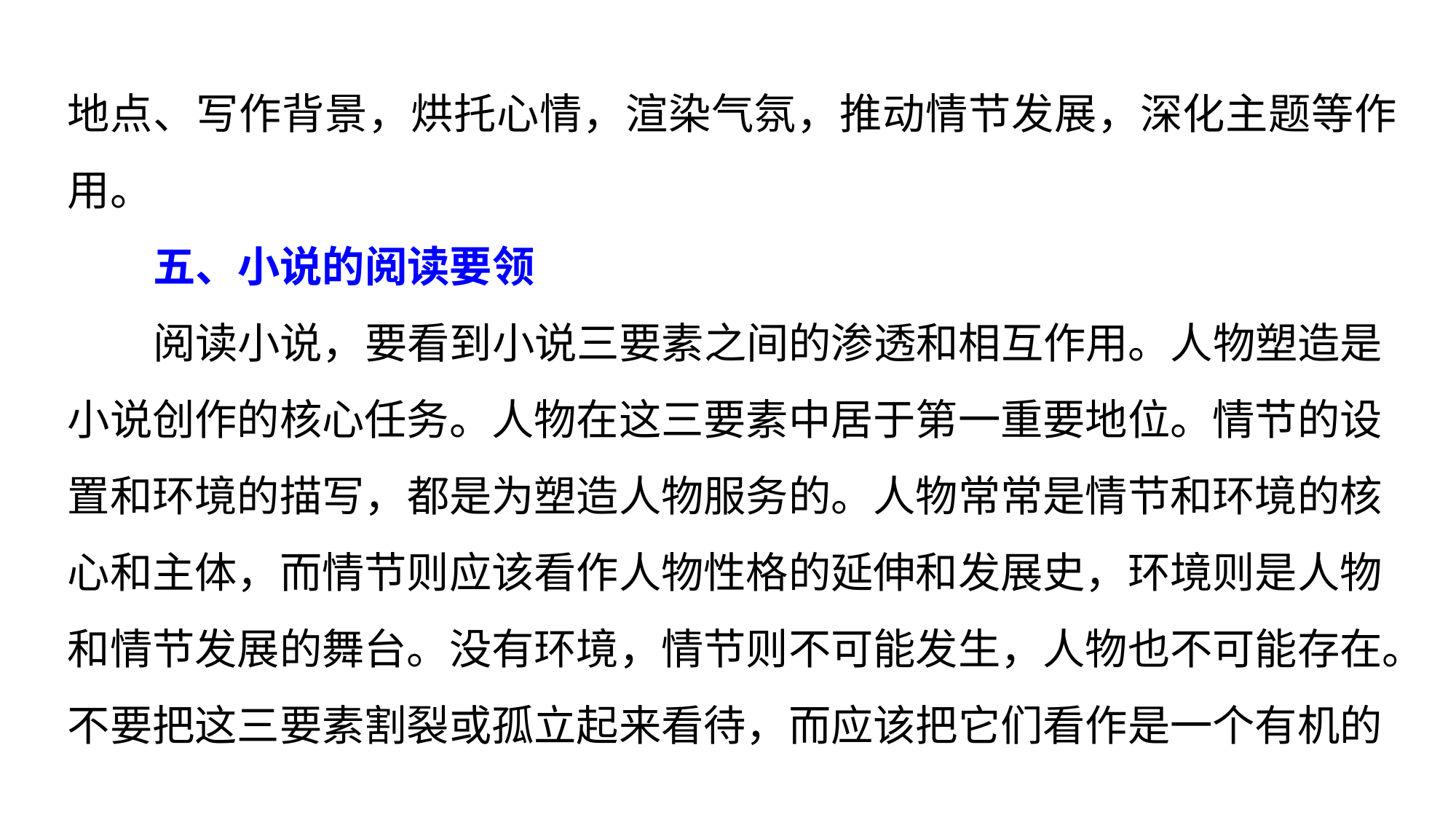

地点、写作背景，烘托心情，渲染气氛，推动情节发展，深化主题等作用。
五、小说的阅读要领
阅读小说，要看到小说三要素之间的渗透和相互作用。人物塑造是小说创作的核心任务。人物在这三要素中居于第一重要地位。情节的设置和环境的描写，都是为塑造人物服务的。人物常常是情节和环境的核心和主体，而情节则应该看作人物性格的延伸和发展史，环境则是人物和情节发展的舞台。没有环境，情节则不可能发生，人物也不可能存在。不要把这三要素割裂或孤立起来看待，而应该把它们看作是一个有机的